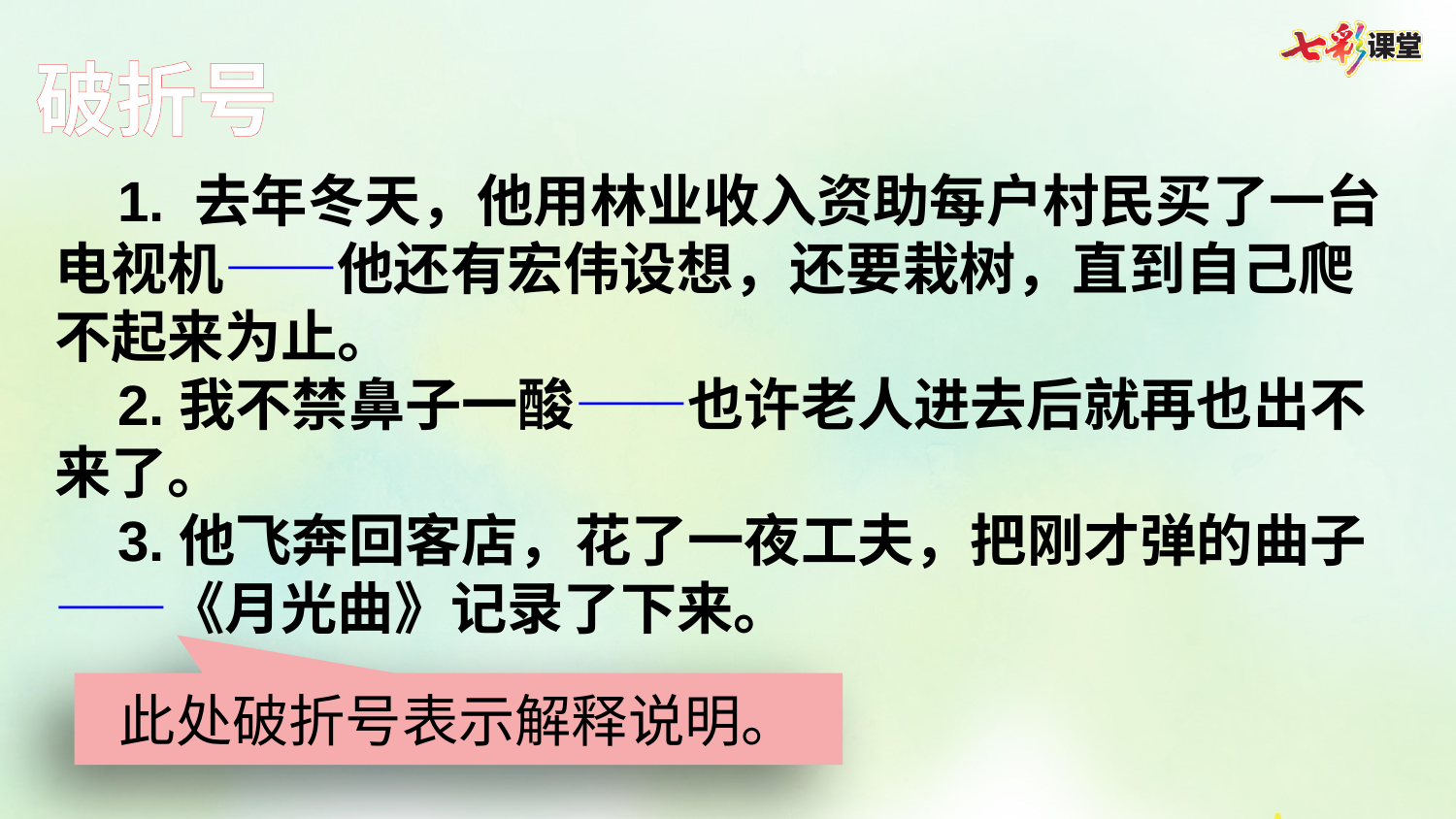

破折号
    1. 去年冬天，他用林业收入资助每户村民买了一台电视机——他还有宏伟设想，还要栽树，直到自己爬不起来为止。
    2.我不禁鼻子一酸——也许老人进去后就再也出不来了。
    3.他飞奔回客店，花了一夜工夫，把刚才弹的曲子——《月光曲》记录了下来。
此处破折号表示解释说明。